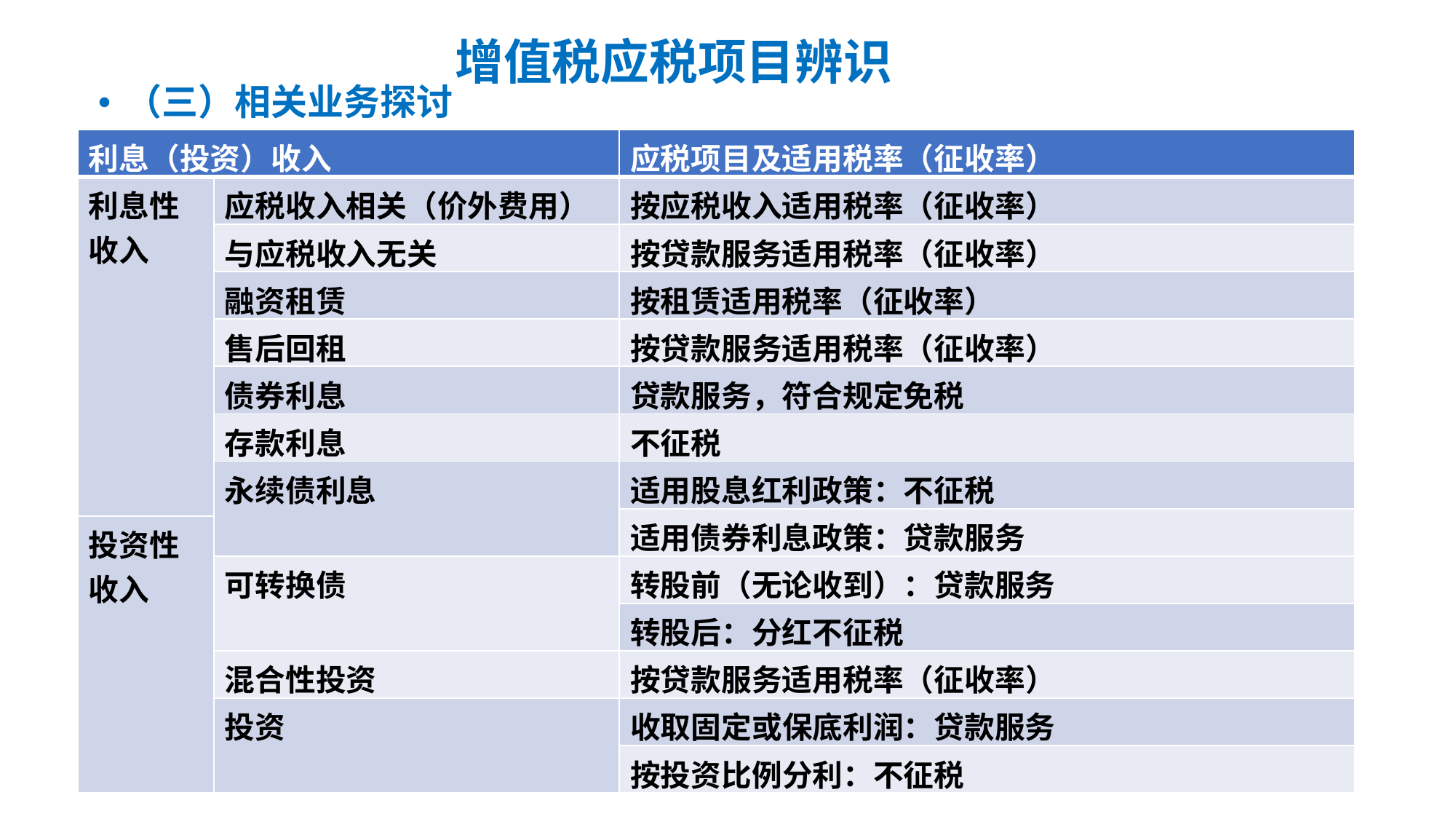

增值税应税项目辨识
（三）相关业务探讨
| 利息（投资）收入 |  | 应税项目及适用税率（征收率） |
| --- | --- | --- |
| 利息性收入 | 应税收入相关（价外费用） | 按应税收入适用税率（征收率） |
|  | 与应税收入无关 | 按贷款服务适用税率（征收率） |
|  | 融资租赁 | 按租赁适用税率（征收率） |
|  | 售后回租 | 按贷款服务适用税率（征收率） |
|  | 债券利息 | 贷款服务，符合规定免税 |
|  | 存款利息 | 不征税 |
|  | 永续债利息 | 适用股息红利政策：不征税 |
|  |  | 适用债券利息政策：贷款服务 |
| 投资性收入 |  |  |
|  | 可转换债 | 转股前（无论收到）：贷款服务 |
|  |  | 转股后：分红不征税 |
|  | 混合性投资 | 按贷款服务适用税率（征收率） |
|  | 投资 | 收取固定或保底利润：贷款服务 |
|  |  | 按投资比例分利：不征税 |